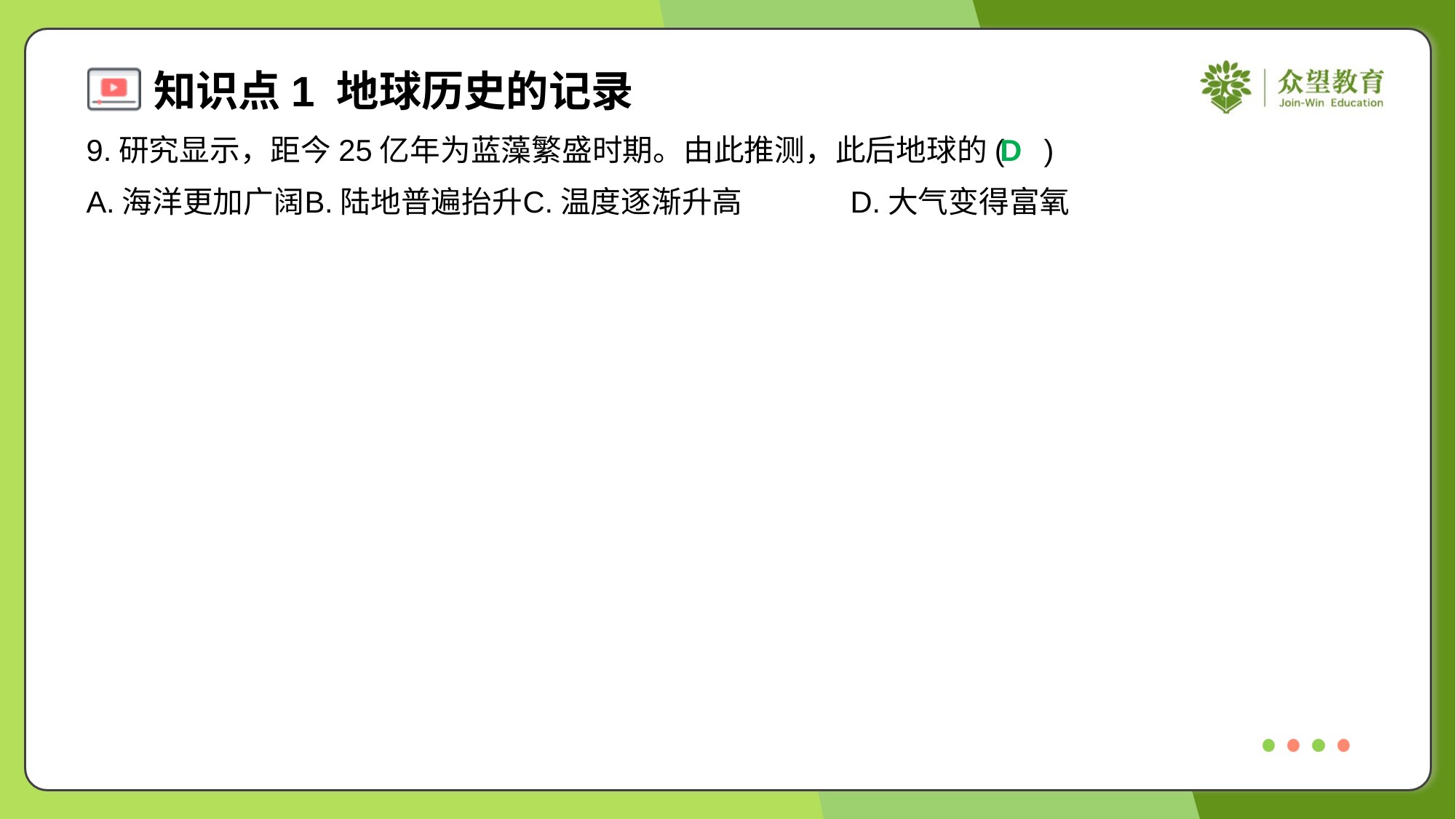

9.研究显示，距今25亿年为蓝藻繁盛时期。由此推测，此后地球的(     )
D
A.海洋更加广阔	B.陆地普遍抬升	C.温度逐渐升高	D.大气变得富氧